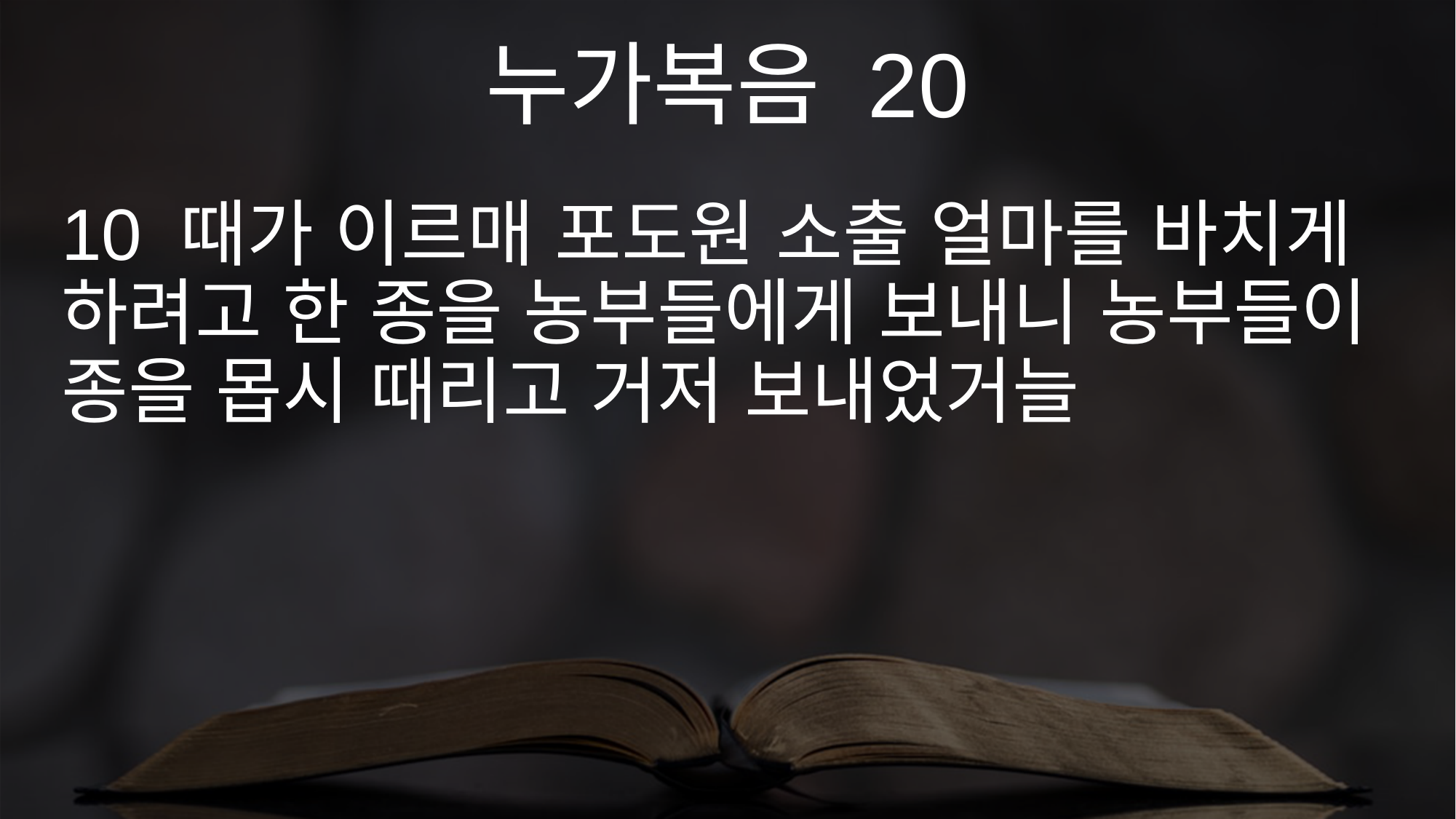

누가복음 20
10 때가 이르매 포도원 소출 얼마를 바치게 하려고 한 종을 농부들에게 보내니 농부들이 종을 몹시 때리고 거저 보내었거늘